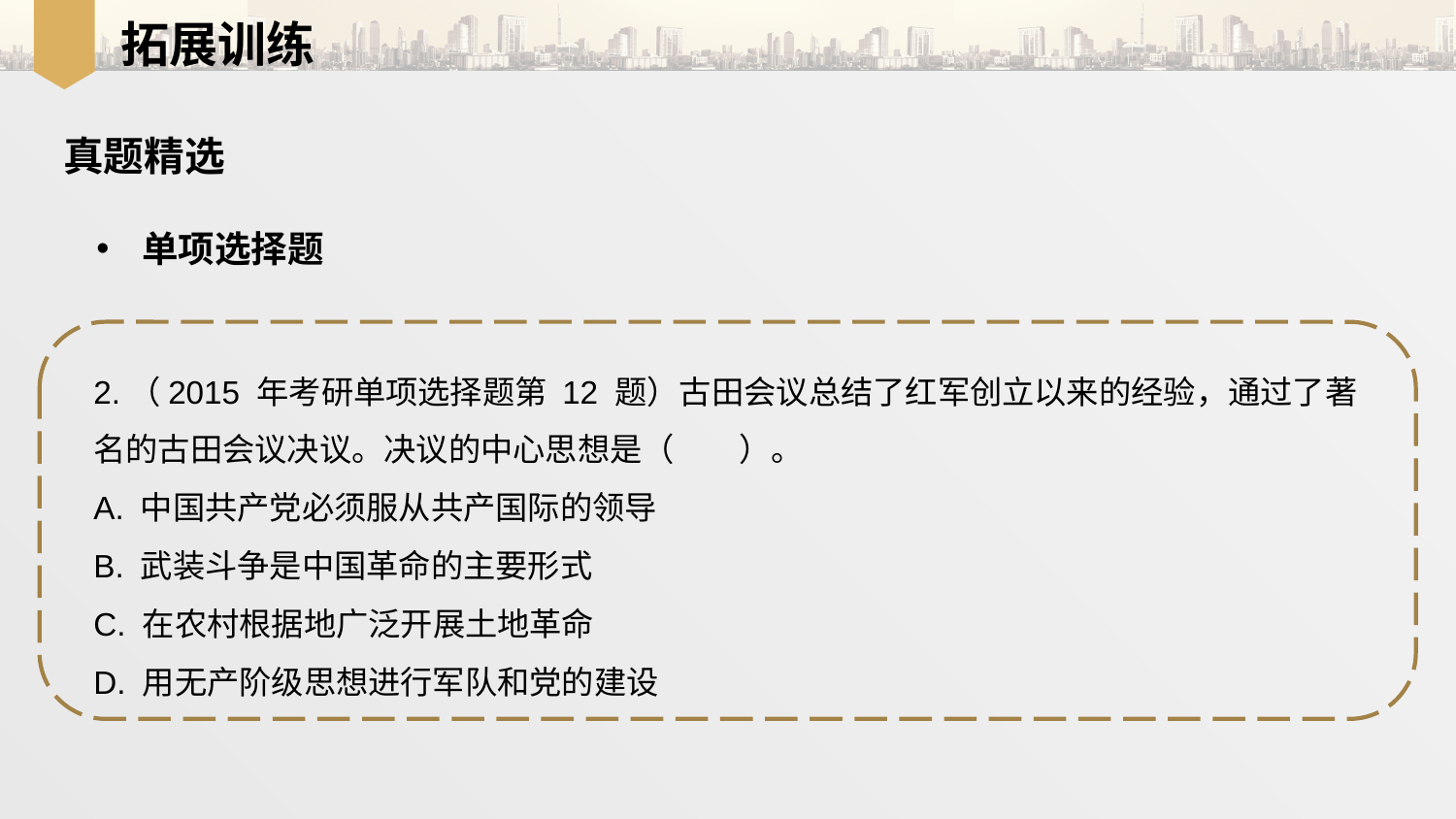

拓展训练
真题精选
单项选择题

2.（2015 年考研单项选择题第 12 题）古田会议总结了红军创立以来的经验，通过了著名的古田会议决议。决议的中心思想是（　　）。
A. 中国共产党必须服从共产国际的领导
B. 武装斗争是中国革命的主要形式
C. 在农村根据地广泛开展土地革命
D. 用无产阶级思想进行军队和党的建设